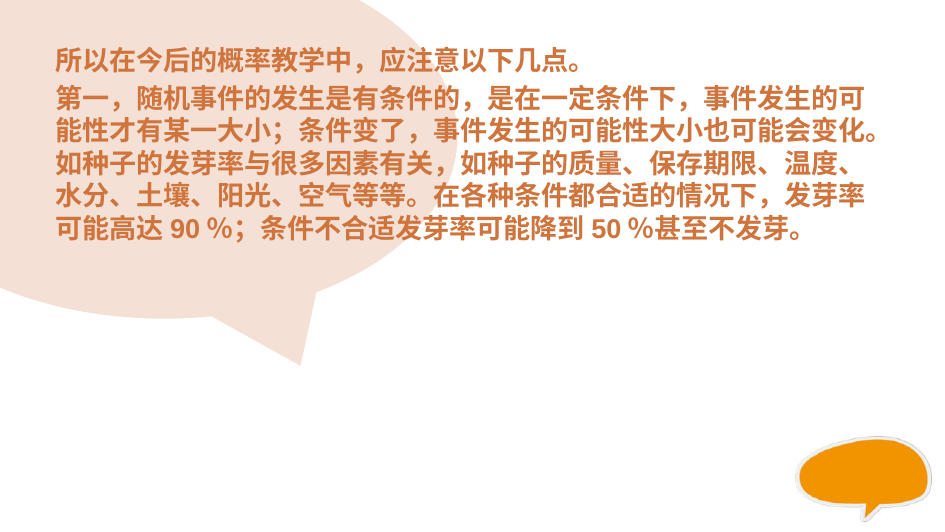

#
所以在今后的概率教学中，应注意以下几点。
第一，随机事件的发生是有条件的，是在一定条件下，事件发生的可能性才有某一大小；条件变了，事件发生的可能性大小也可能会变化。如种子的发芽率与很多因素有关，如种子的质量、保存期限、温度、水分、土壤、阳光、空气等等。在各种条件都合适的情况下，发芽率可能高达90％；条件不合适发芽率可能降到50％甚至不发芽。